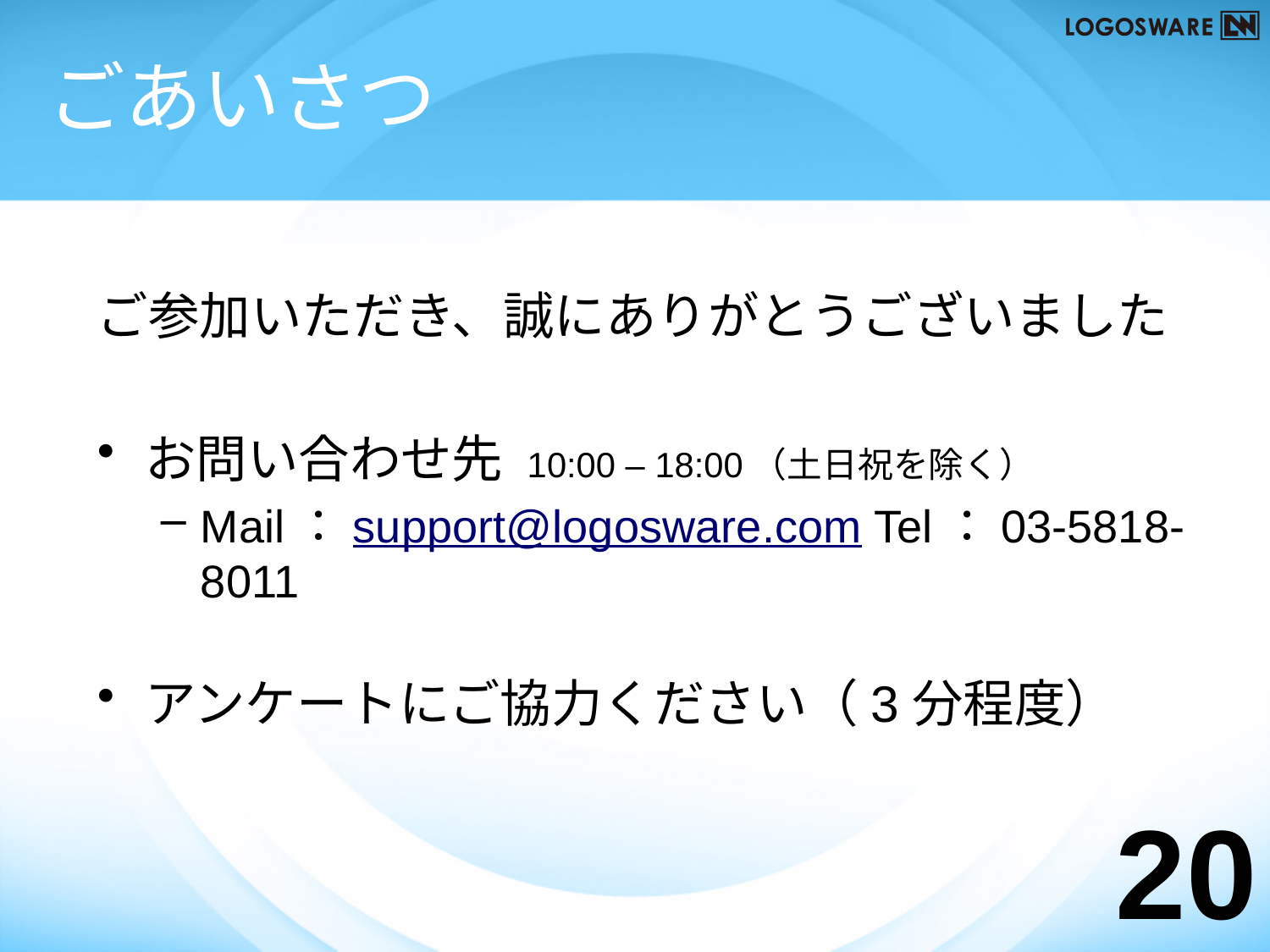

# ごあいさつ

ご参加いただき、誠にありがとうございました

お問い合わせ先 10:00 – 18:00（土日祝を除く）
Mail：support@logosware.com Tel：03-5818-8011

アンケートにご協力ください（3分程度）
20